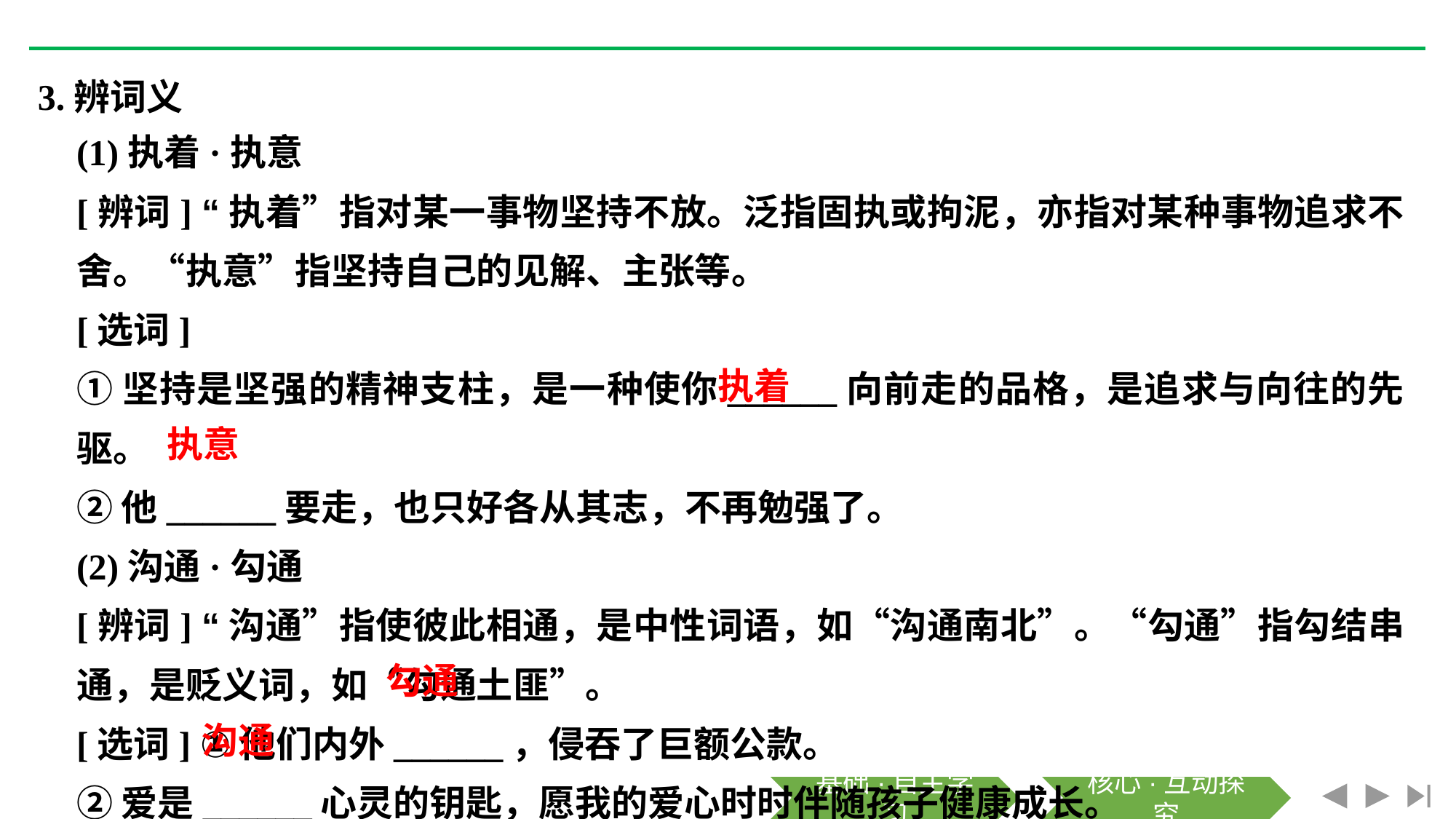

3.辨词义
(1)执着·执意
[辨词] “执着”指对某一事物坚持不放。泛指固执或拘泥，亦指对某种事物追求不舍。“执意”指坚持自己的见解、主张等。
[选词]
①坚持是坚强的精神支柱，是一种使你______向前走的品格，是追求与向往的先驱。
②他______要走，也只好各从其志，不再勉强了。
(2)沟通·勾通
[辨词] “沟通”指使彼此相通，是中性词语，如“沟通南北”。“勾通”指勾结串通，是贬义词，如“勾通土匪”。
[选词] ①他们内外______，侵吞了巨额公款。
②爱是______心灵的钥匙，愿我的爱心时时伴随孩子健康成长。
执着
执意
勾通
沟通